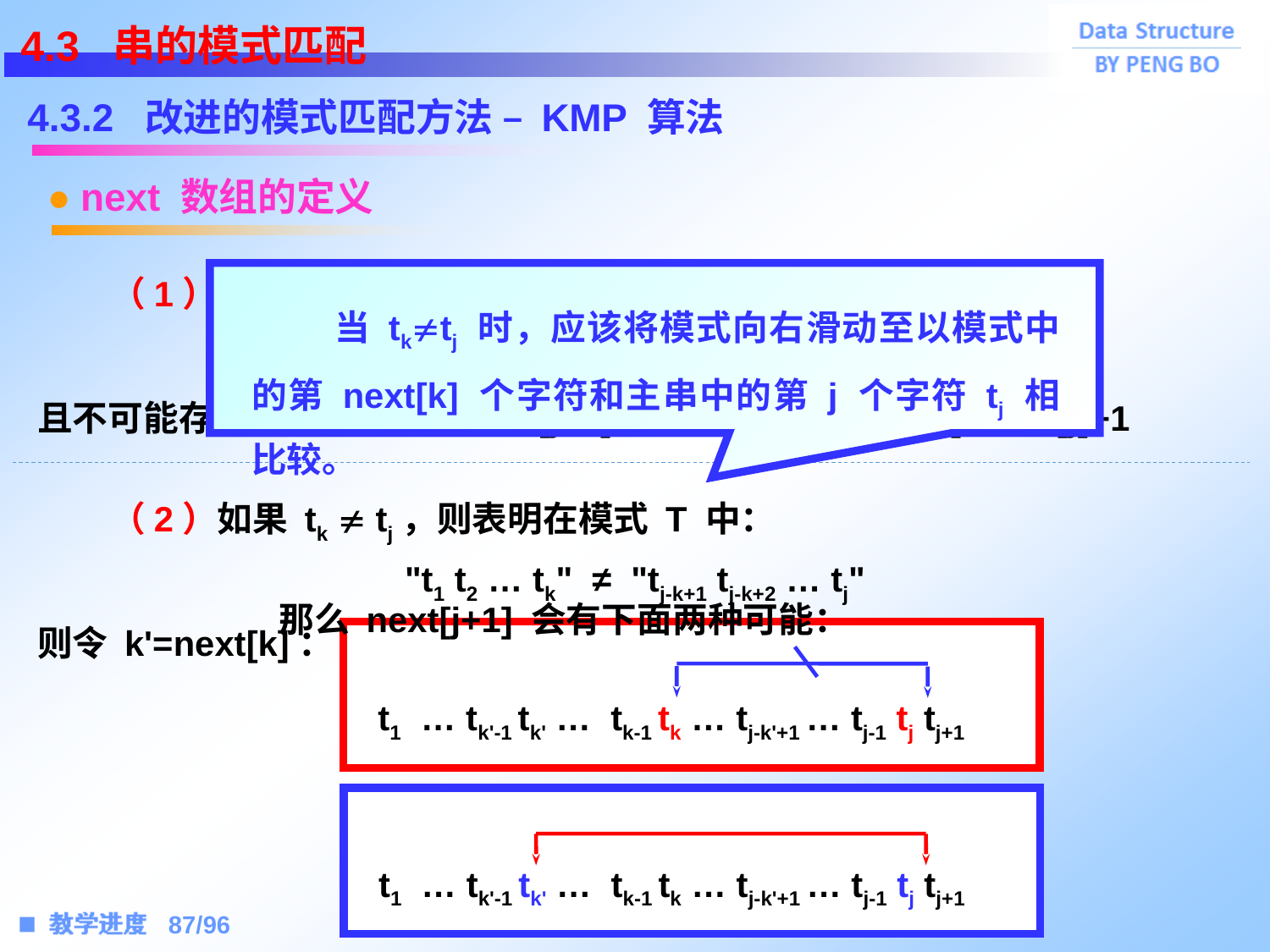

4.3  串的模式匹配

4.3.2  改进的模式匹配方法 – KMP 算法

● next 数组的定义

        （1）如果 tk = tj，则表明在模式 T 中：

且不可能存在 k'>k，说明 next[j+1]=k+1，即：next[j+1]=next[j]+1
"t1 t2 … tk"  =  "tj-k+1 tj-k+2 … tj"

        当 tk≠tj 时，应该将模式向右滑动至以模式中的第 next[k] 个字符和主串中的第 j 个字符 tj 相比较。
        （2）如果 tk ≠ tj，则表明在模式 T 中：

则令 k'=next[k]：
"t1 t2 … tk"  ≠  "tj-k+1 tj-k+2 … tj"

                             那么 next[j+1] 会有下面两种可能：

t1  … tk'-1 tk' …  tk-1 tk … tj-k'+1 … tj-1 tj tj+1

t1  … tk'-1 tk' …  tk-1 tk … tj-k'+1 … tj-1 tj tj+1